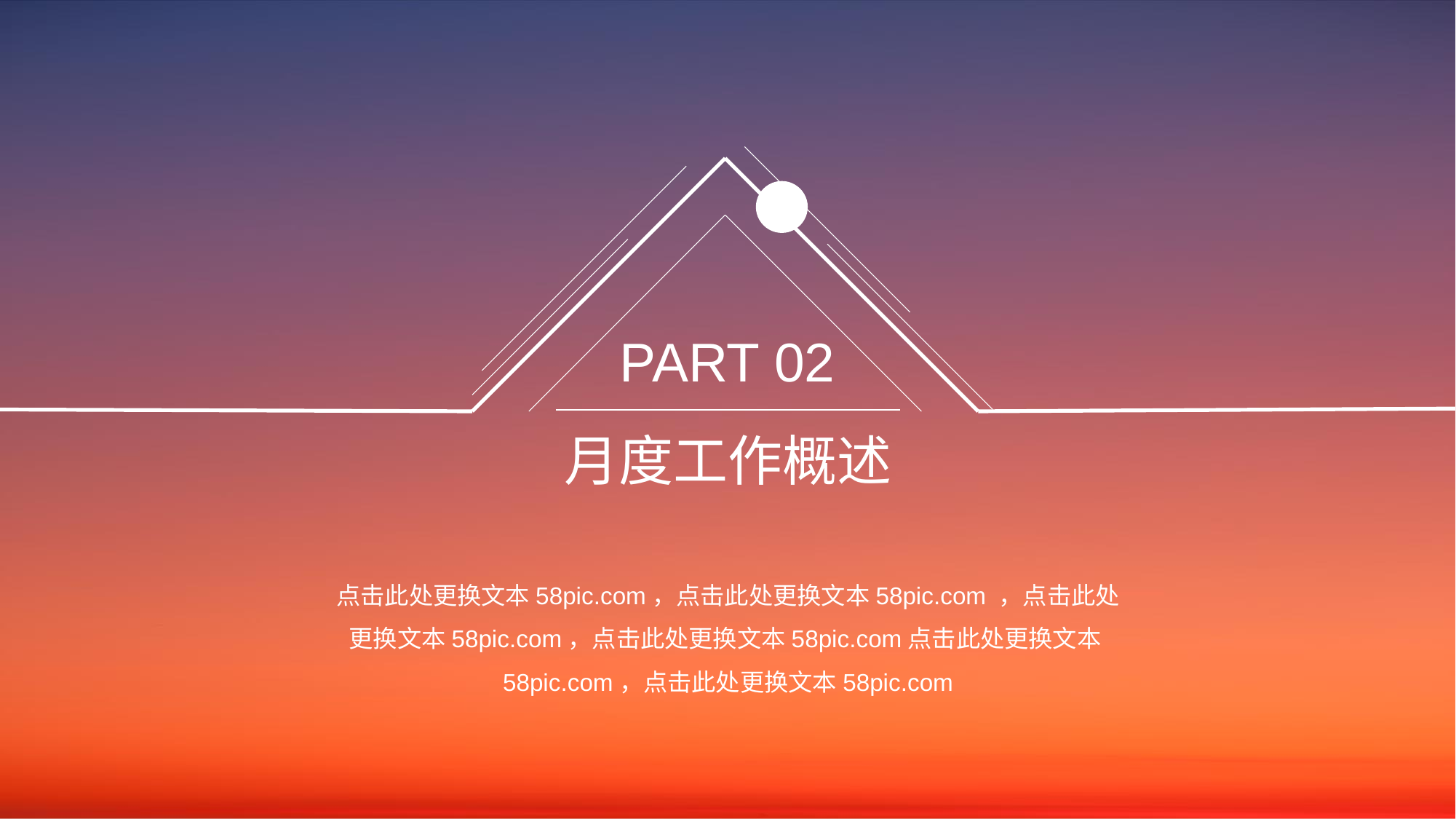

PART 02
月度工作概述
点击此处更换文本58pic.com，点击此处更换文本58pic.com ，点击此处更换文本58pic.com，点击此处更换文本58pic.com点击此处更换文本58pic.com，点击此处更换文本58pic.com